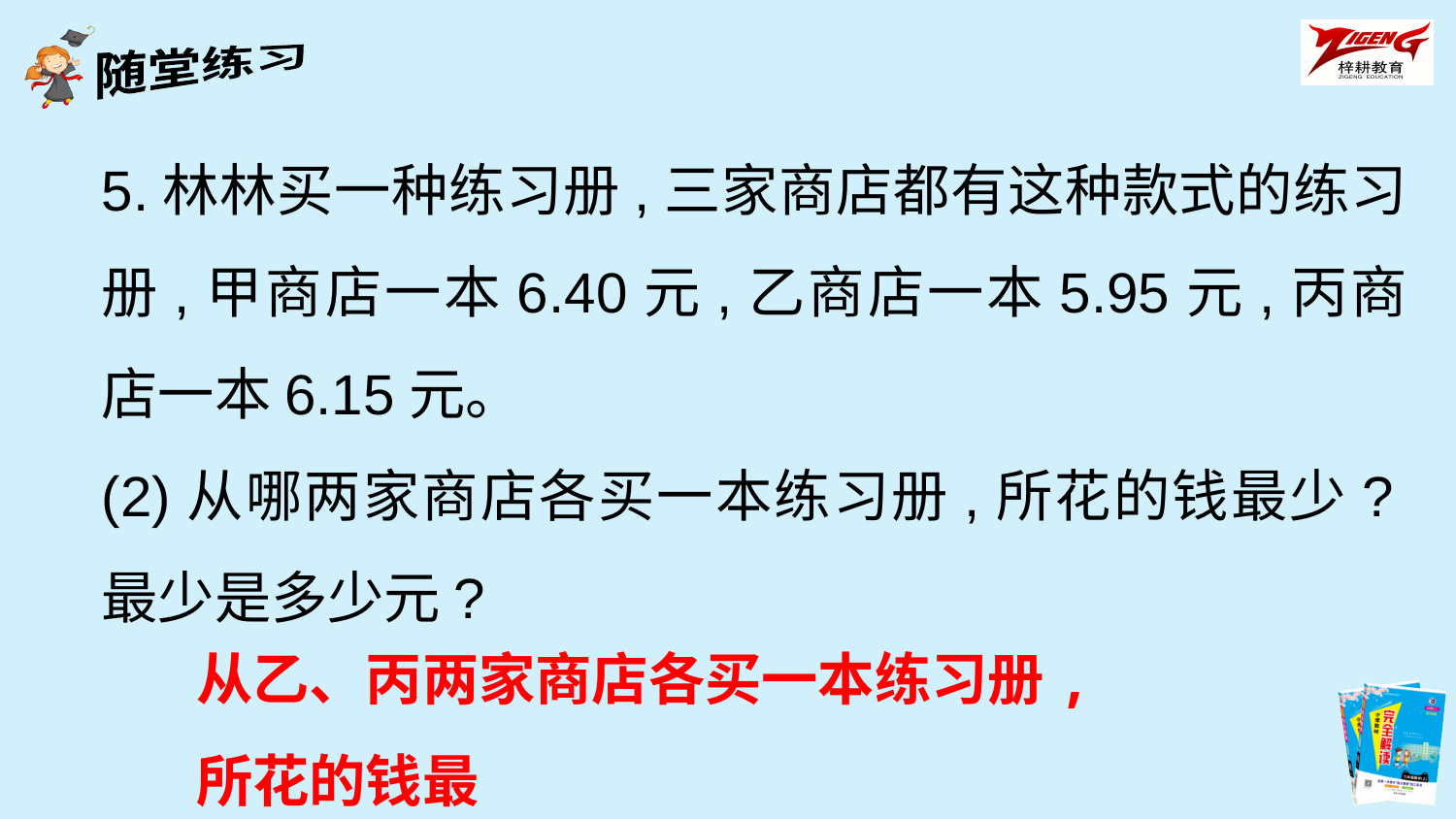

5.林林买一种练习册,三家商店都有这种款式的练习册,甲商店一本6.40元,乙商店一本5.95元,丙商店一本6.15元。
(2)从哪两家商店各买一本练习册,所花的钱最少?最少是多少元?
从乙、丙两家商店各买一本练习册,所花的钱最少。5.95+6.15=12.1(元)